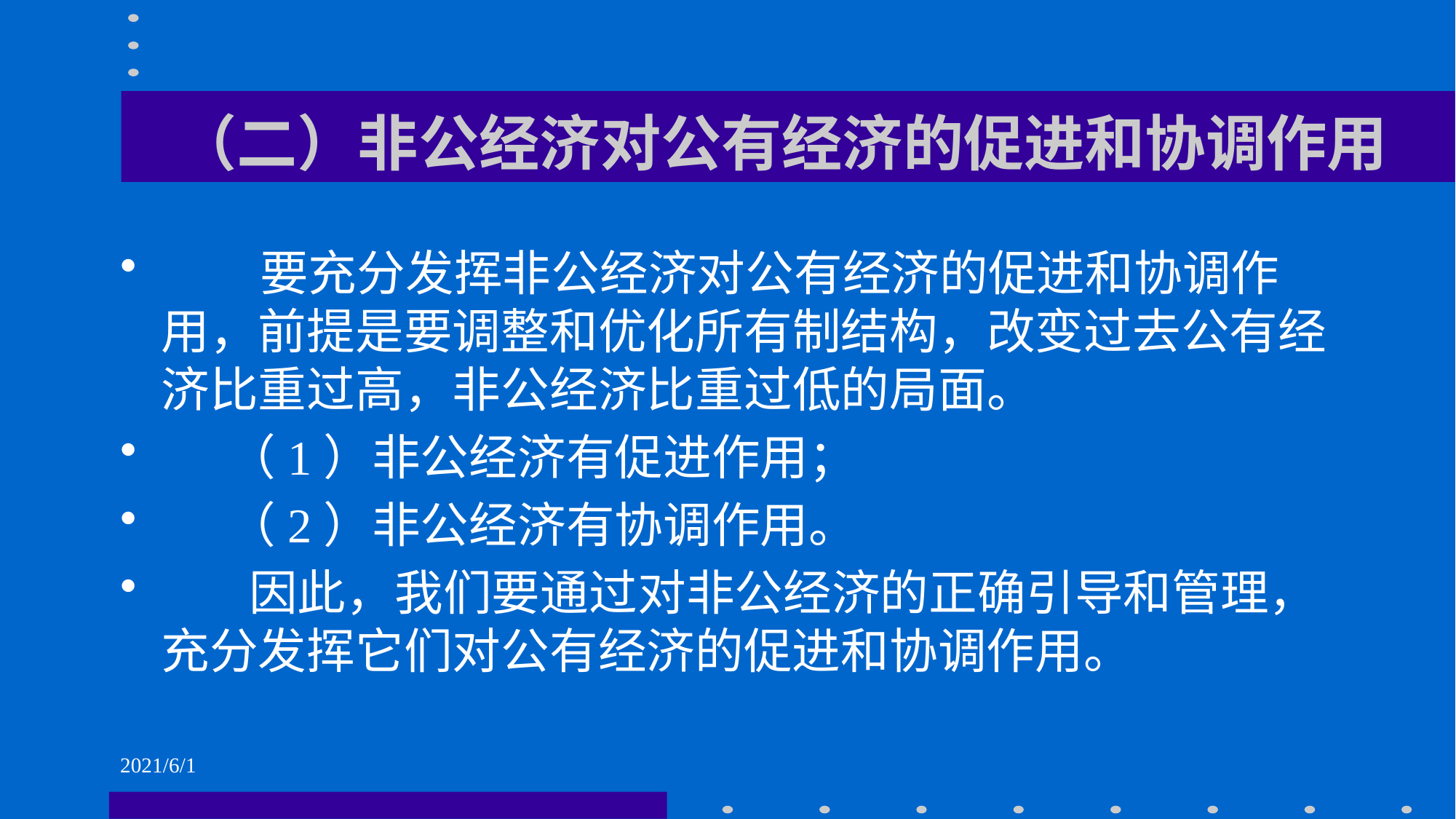

# （二）非公经济对公有经济的促进和协调作用
        要充分发挥非公经济对公有经济的促进和协调作用，前提是要调整和优化所有制结构，改变过去公有经济比重过高，非公经济比重过低的局面。
     （1）非公经济有促进作用；
     （2）非公经济有协调作用。
       因此，我们要通过对非公经济的正确引导和管理，充分发挥它们对公有经济的促进和协调作用。

2021/6/1